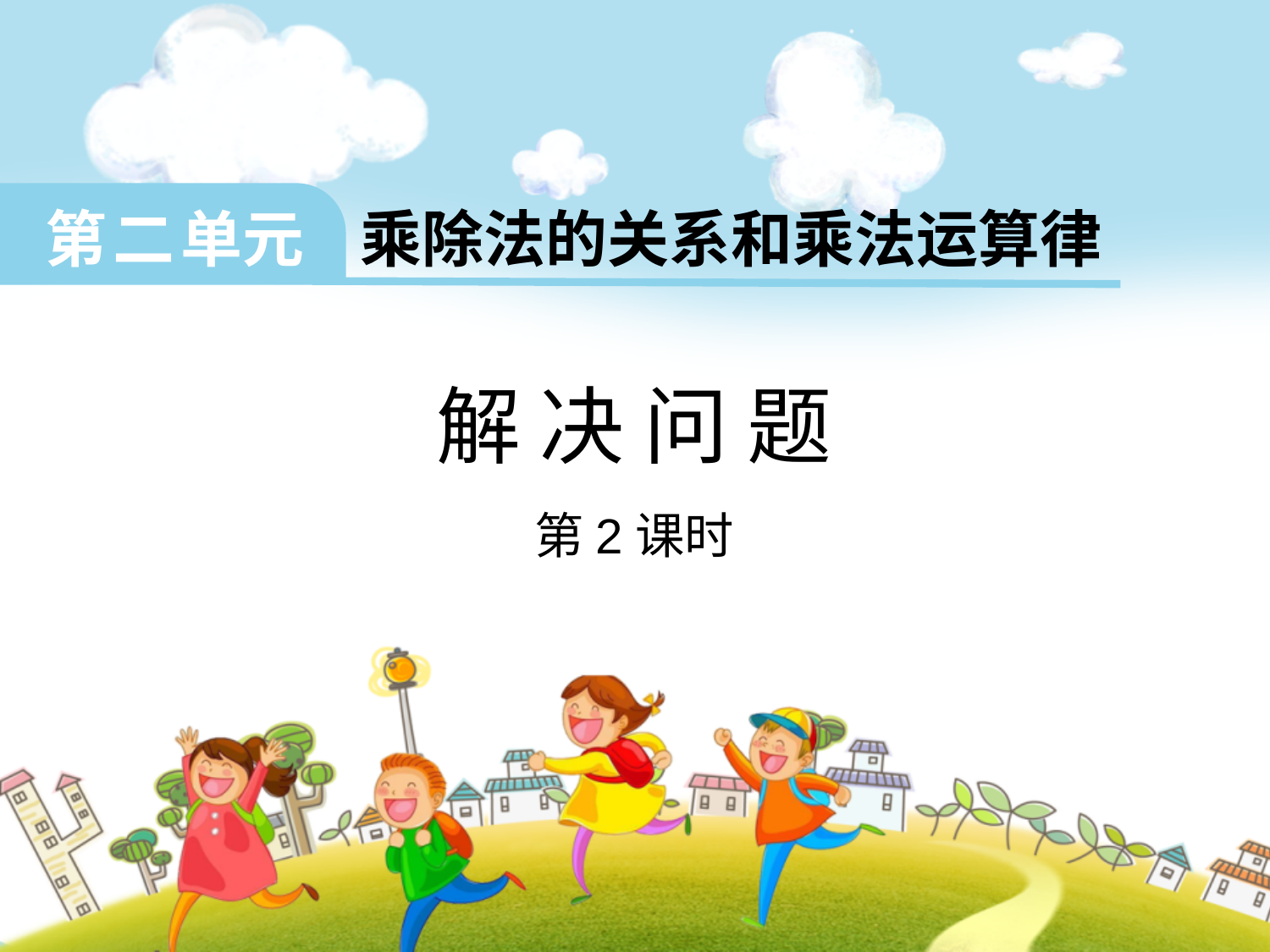

第 二 单元    乘除法的关系和乘法运算律

解 决 问 题
第2课时